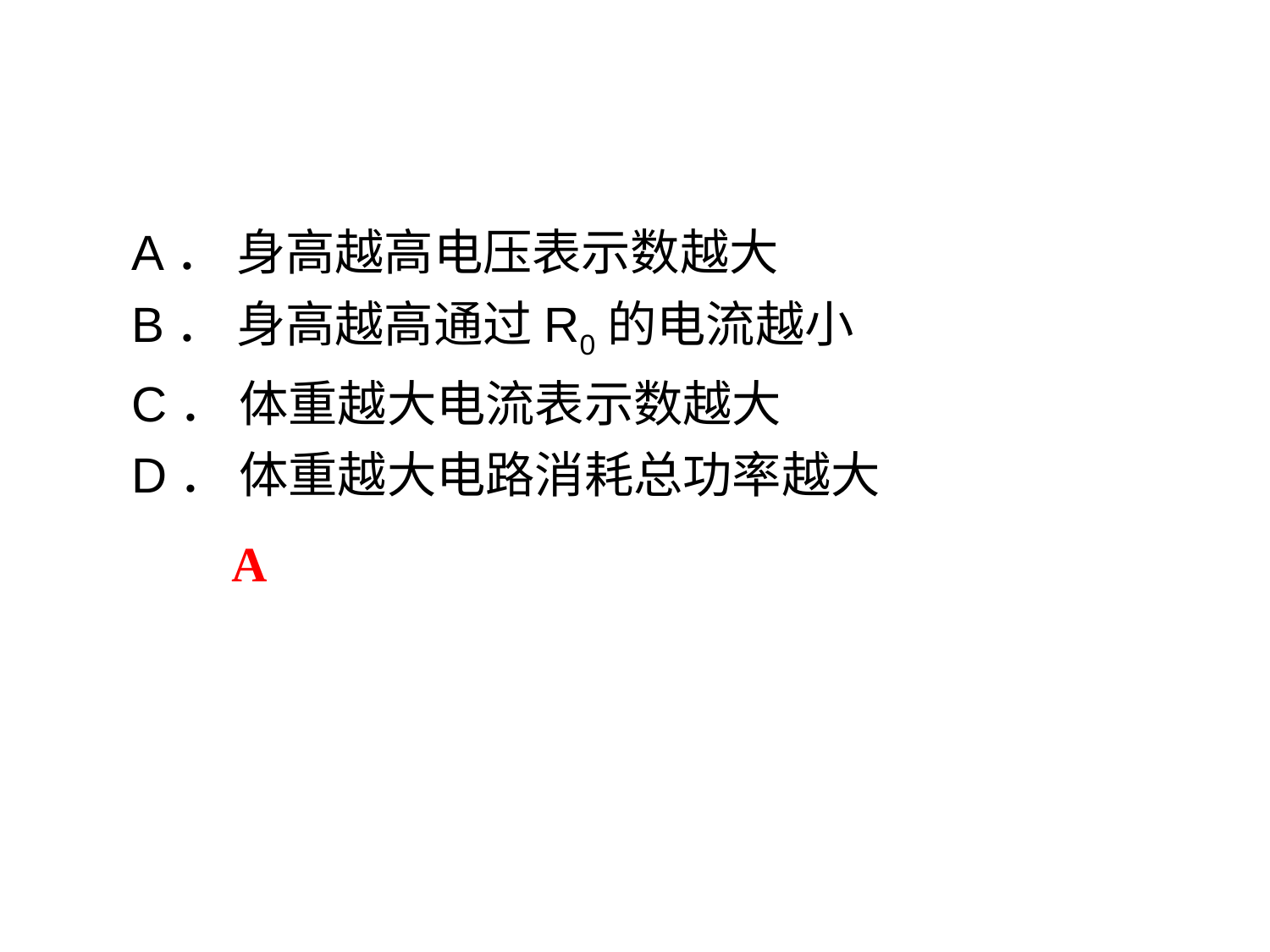

A． 身高越高电压表示数越大
B． 身高越高通过R0的电流越小
C． 体重越大电流表示数越大
D． 体重越大电路消耗总功率越大
A